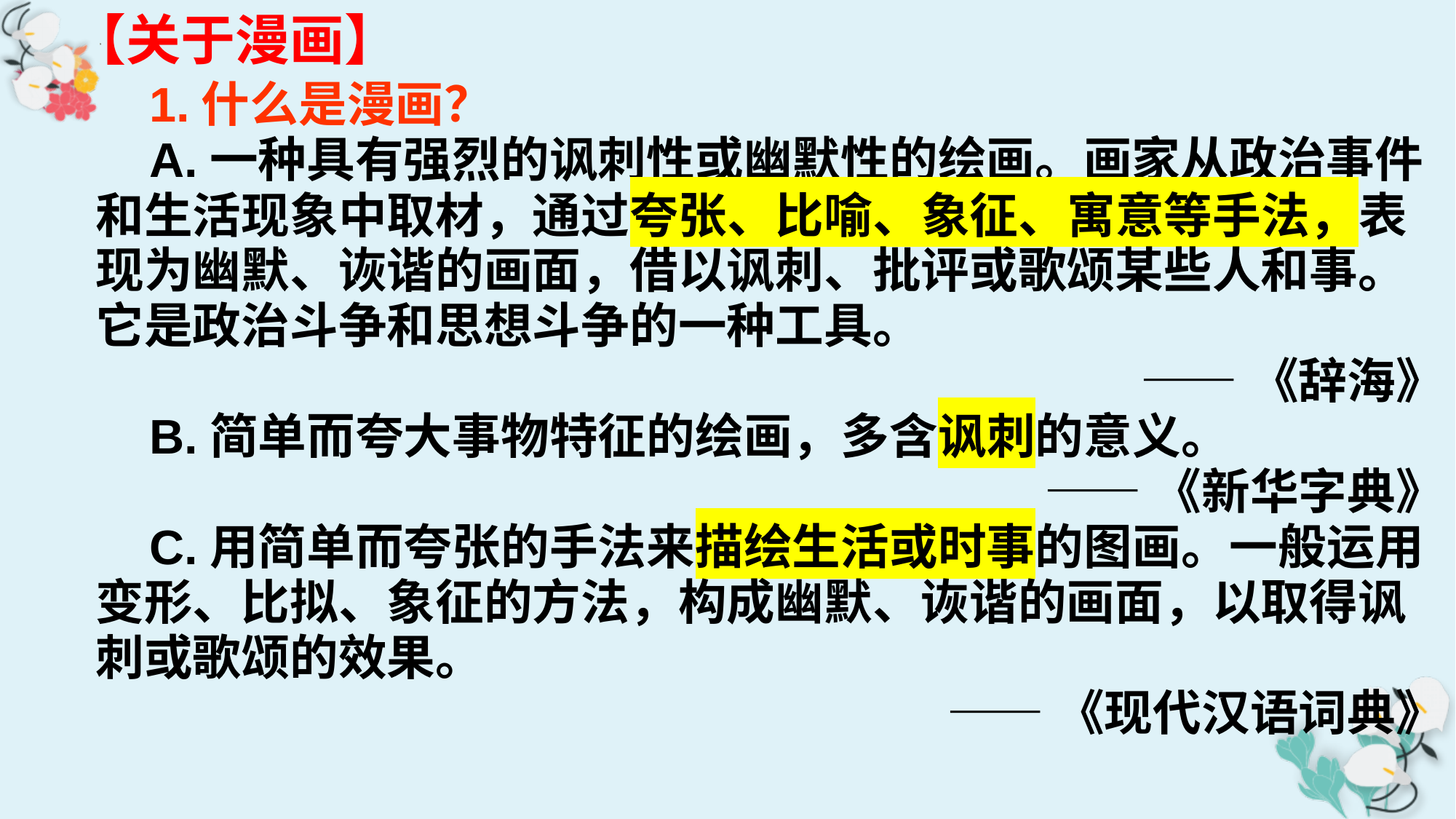

【关于漫画】
    1.什么是漫画？
    A.一种具有强烈的讽刺性或幽默性的绘画。画家从政治事件和生活现象中取材，通过夸张、比喻、象征、寓意等手法，表现为幽默、诙谐的画面，借以讽刺、批评或歌颂某些人和事。它是政治斗争和思想斗争的一种工具。
                 ——《辞海》
    B.简单而夸大事物特征的绘画，多含讽刺的意义。
——《新华字典》
    C.用简单而夸张的手法来描绘生活或时事的图画。一般运用变形、比拟、象征的方法，构成幽默、诙谐的画面，以取得讽刺或歌颂的效果。
——《现代汉语词典》